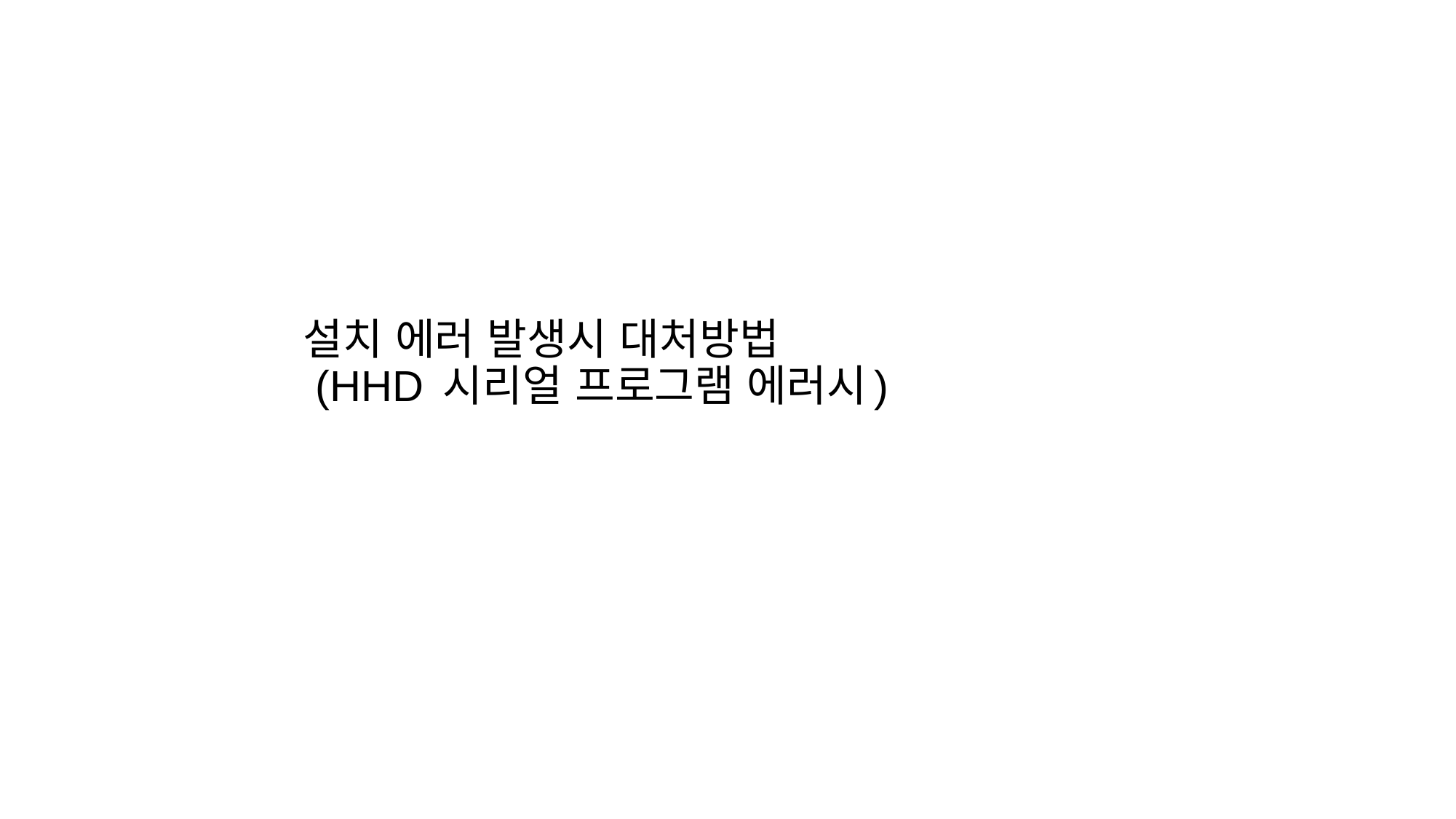

# 설치 에러 발생시 대처방법 (HHD 시리얼 프로그램 에러시)